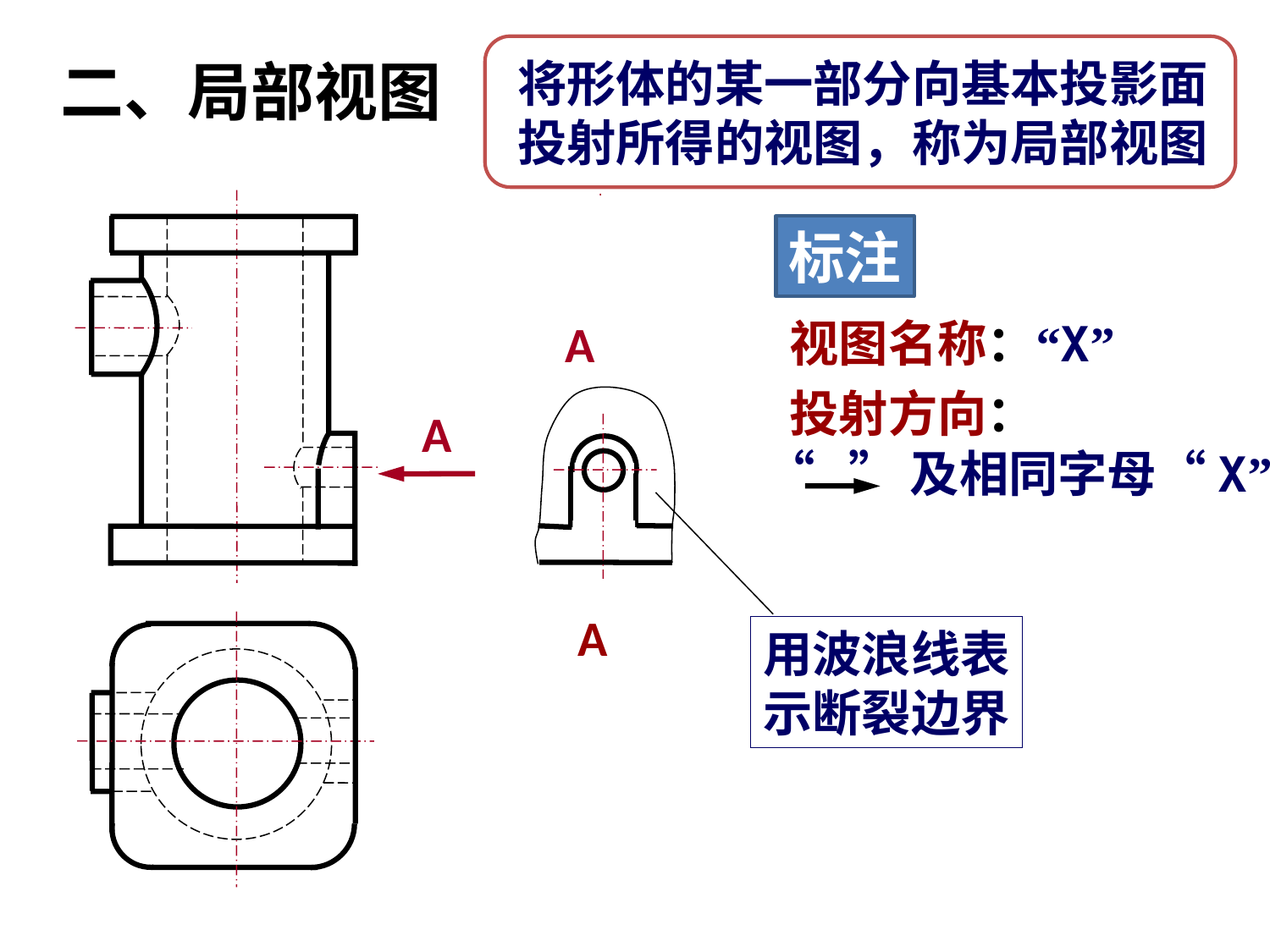

二、局部视图
将形体的某一部分向基本投影面
投射所得的视图，称为局部视图

标注
视图名称：
“X”
A
投射方向：

A
“   ”及相同字母“X”

A

用波浪线表
示断裂边界